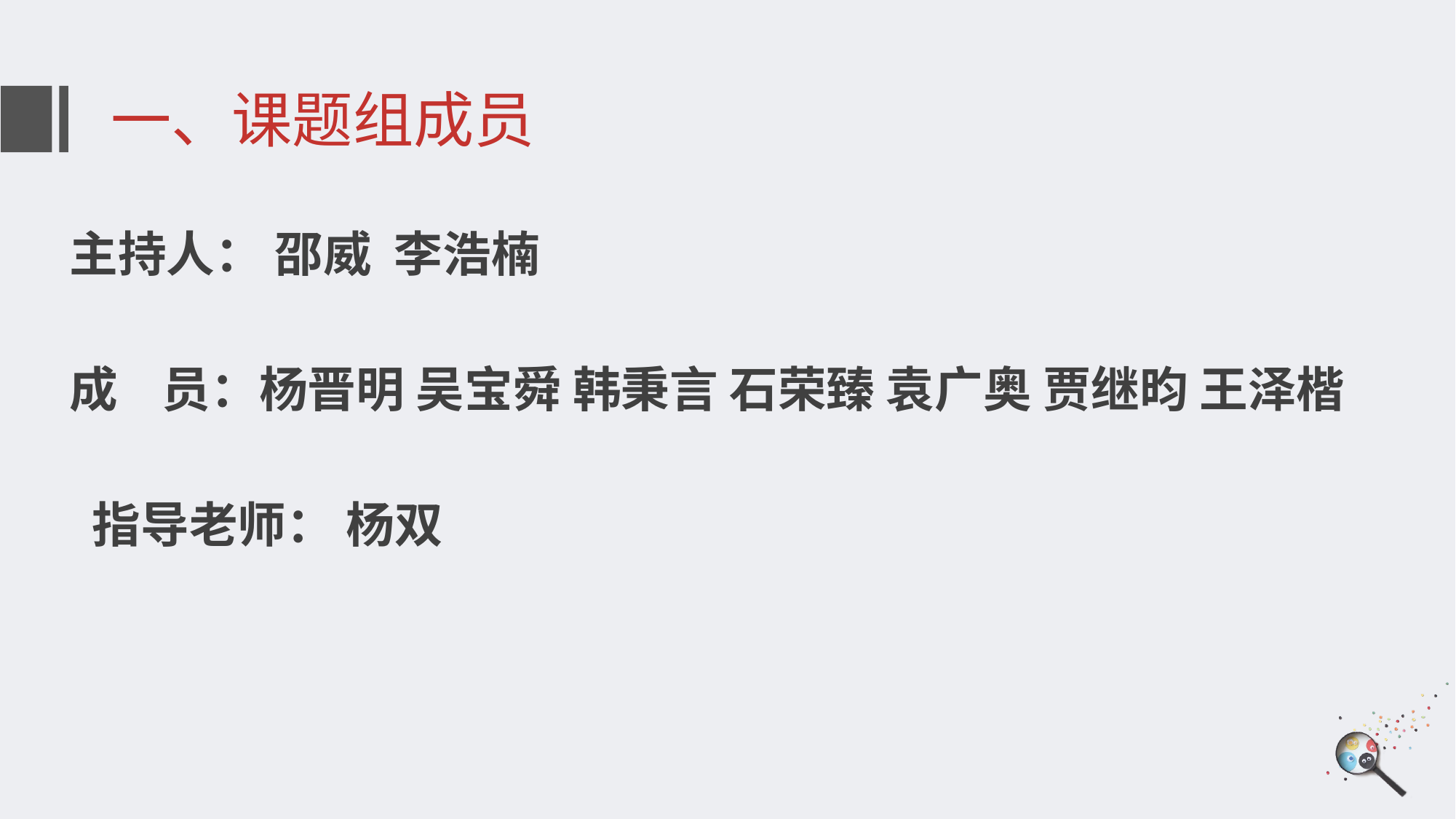

# 一、课题组成员

主持人： 邵威  李浩楠

成    员：杨晋明 吴宝舜 韩秉言 石荣臻 袁广奥 贾继昀 王泽楷

 指导老师： 杨双